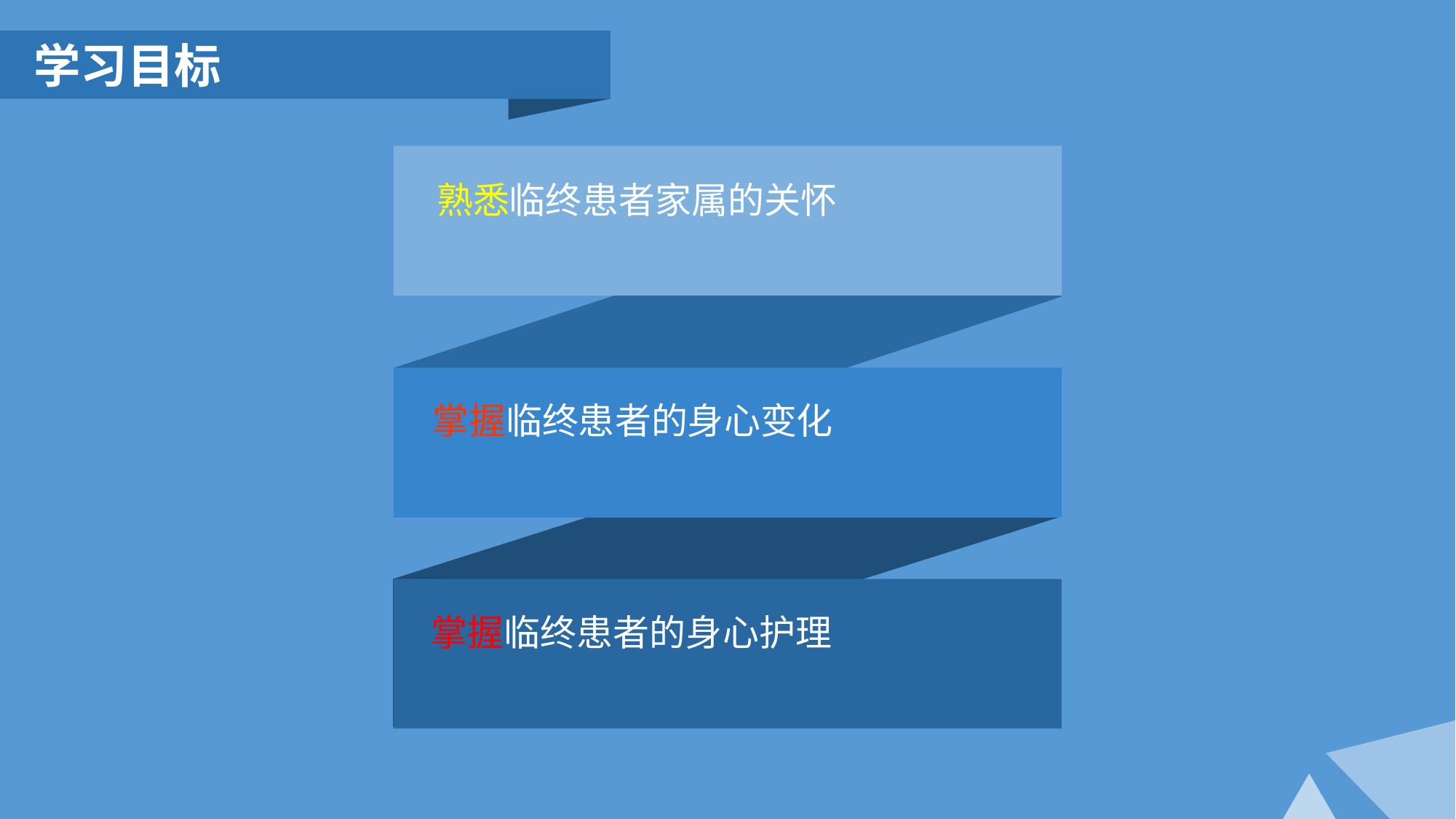

学习目标

熟悉临终患者家属的关怀

掌握临终患者的身心变化

掌握临终患者的身心护理